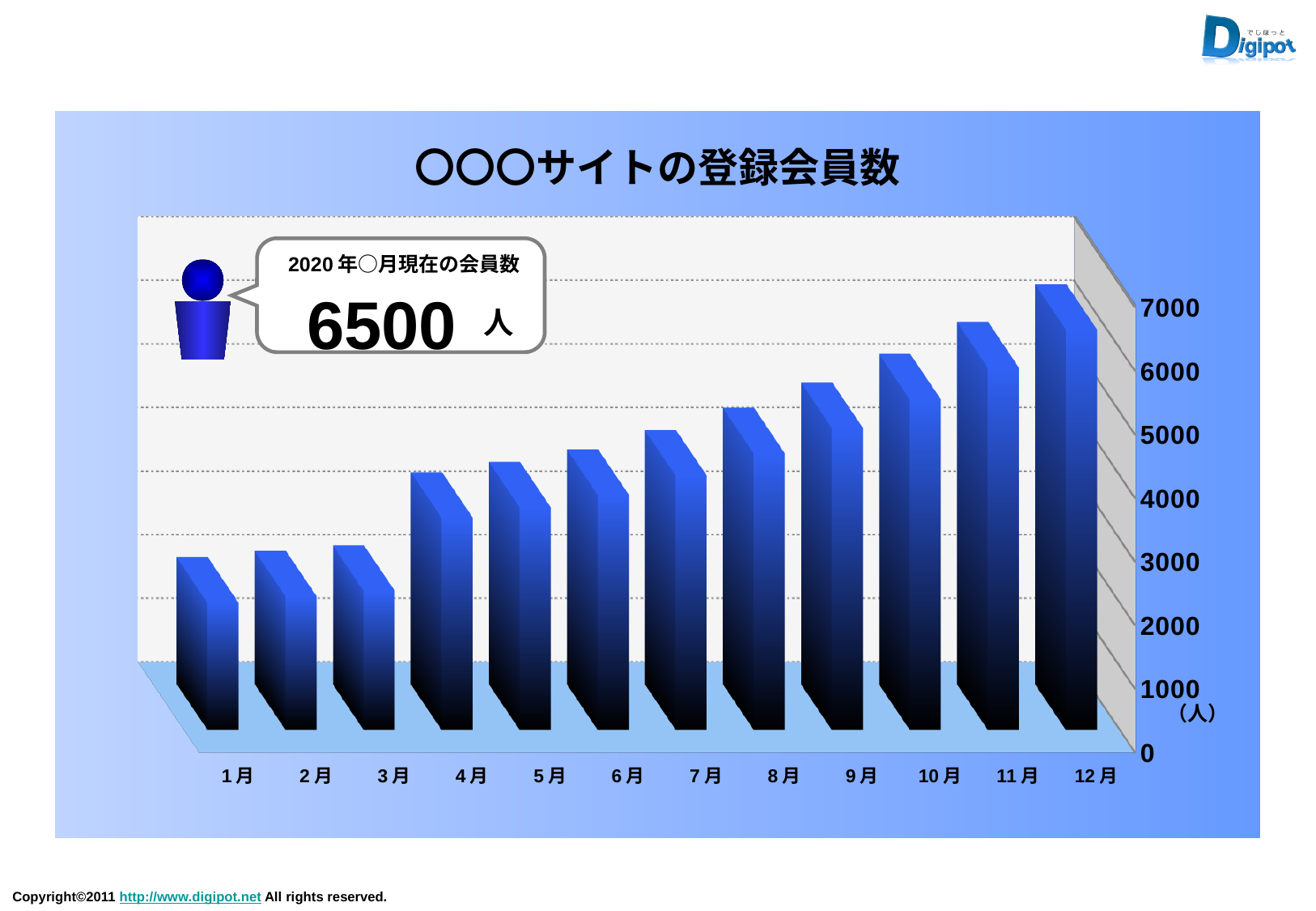

〇〇〇サイトの登録会員数

[unsupported chart]

2020年○月現在の会員数

6500
人
（人）